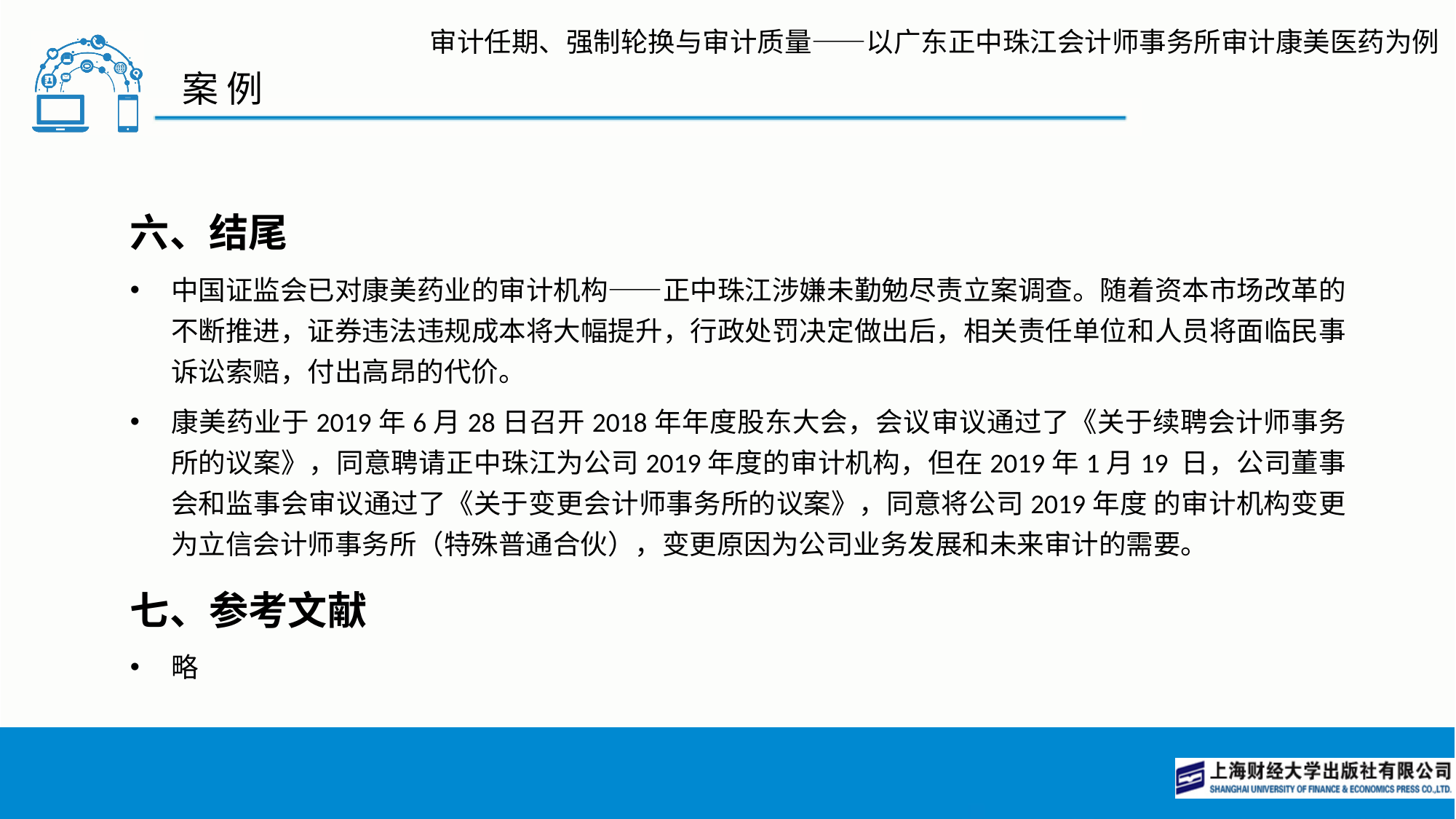

审计任期、强制轮换与审计质量——以广东正中珠江会计师事务所审计康美医药为例
# 案 例
六、结尾
中国证监会已对康美药业的审计机构——正中珠江涉嫌未勤勉尽责立案调查。随着资本市场改革的不断推进，证券违法违规成本将大幅提升，行政处罚决定做出后，相关责任单位和人员将面临民事诉讼索赔，付出高昂的代价。
康美药业于2019年6月28日召开2018年年度股东大会，会议审议通过了《关于续聘会计师事务所的议案》，同意聘请正中珠江为公司2019年度的审计机构，但在2019年1月19 日，公司董事会和监事会审议通过了《关于变更会计师事务所的议案》，同意将公司2019年度 的审计机构变更为立信会计师事务所（特殊普通合伙），变更原因为公司业务发展和未来审计的需要。
七、参考文献
略